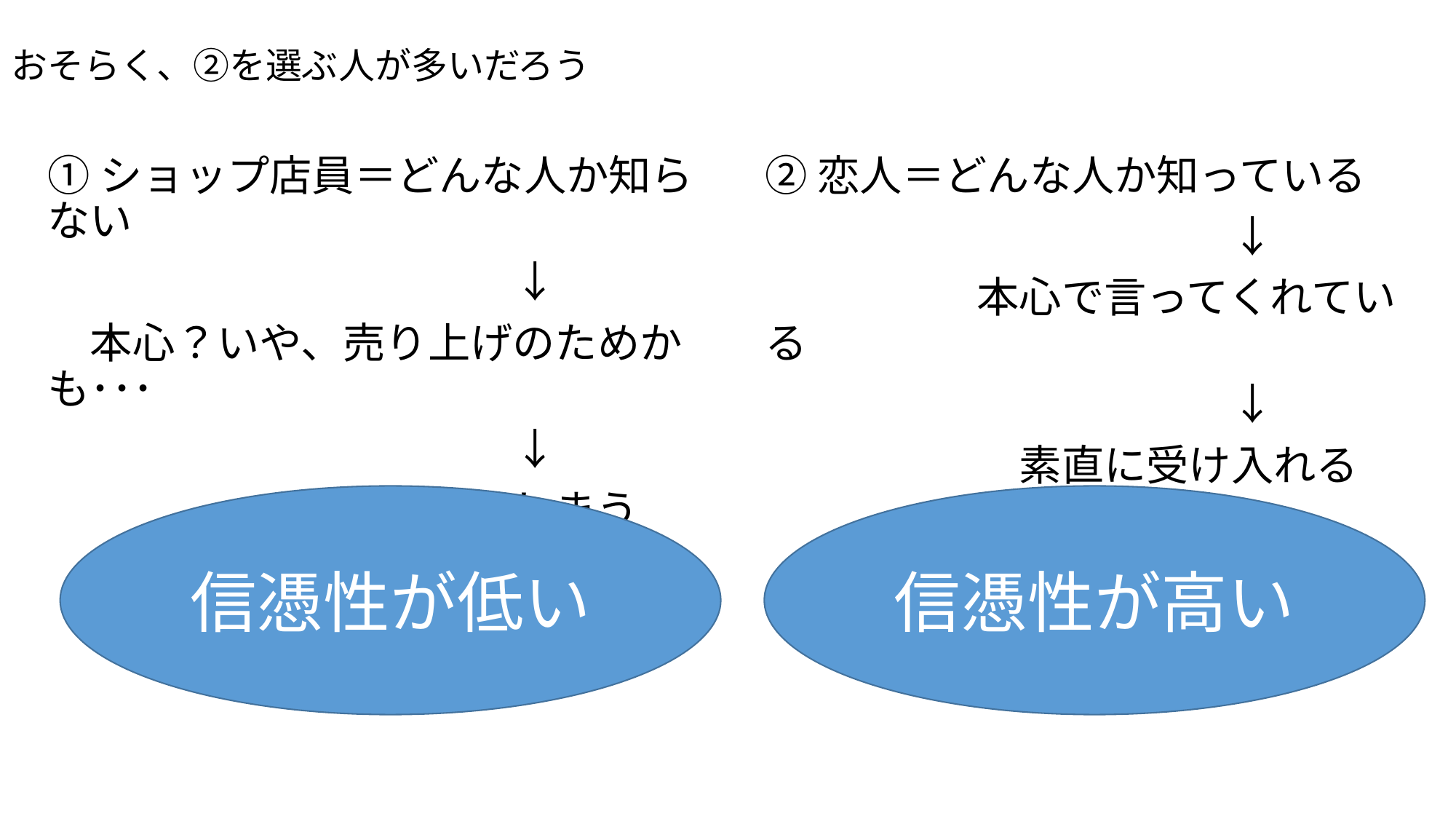

# おそらく、②を選ぶ人が多いだろう
①ショップ店員＝どんな人か知らない
　　　　　　　　　　　↓
　本心？いや、売り上げのためかも･･･
　　　　　　　　　　　↓
　　　　　　　　疑ってしまう

②恋人＝どんな人か知っている
　　　　　　　　　　　↓
　　　　　本心で言ってくれている
　　　　　　　　　　　↓
　　　　　　素直に受け入れる
信憑性が低い
信憑性が高い